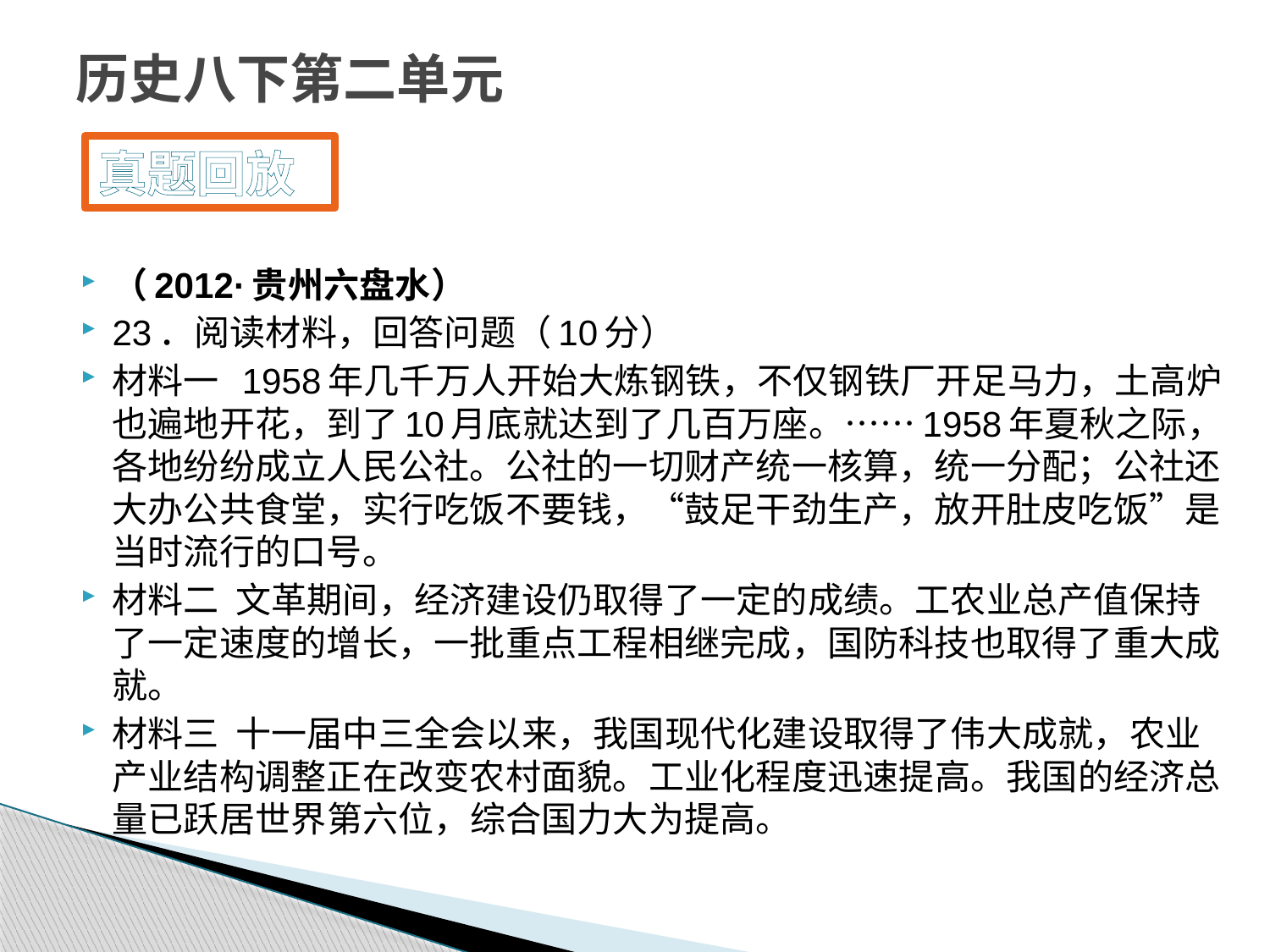

# 历史八下第二单元
真题回放
（2012·贵州六盘水）
23．阅读材料，回答问题（10分）
材料一  1958年几千万人开始大炼钢铁，不仅钢铁厂开足马力，土高炉也遍地开花，到了10月底就达到了几百万座。……1958年夏秋之际，各地纷纷成立人民公社。公社的一切财产统一核算，统一分配；公社还大办公共食堂，实行吃饭不要钱，“鼓足干劲生产，放开肚皮吃饭”是当时流行的口号。
材料二  文革期间，经济建设仍取得了一定的成绩。工农业总产值保持了一定速度的增长，一批重点工程相继完成，国防科技也取得了重大成就。
材料三  十一届中三全会以来，我国现代化建设取得了伟大成就，农业产业结构调整正在改变农村面貌。工业化程度迅速提高。我国的经济总量已跃居世界第六位，综合国力大为提高。